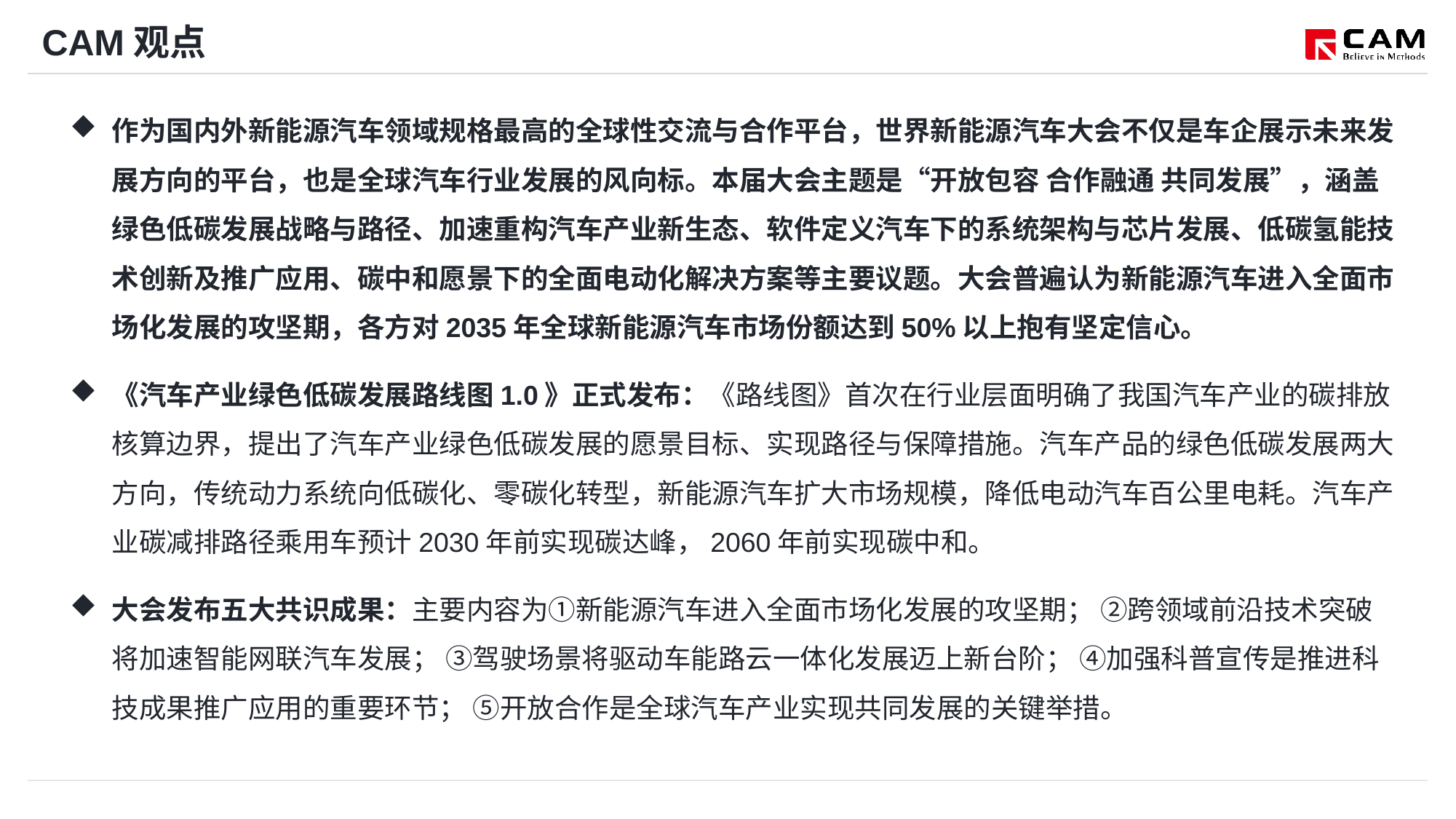

# CAM观点
作为国内外新能源汽车领域规格最高的全球性交流与合作平台，世界新能源汽车大会不仅是车企展示未来发展方向的平台，也是全球汽车行业发展的风向标。本届大会主题是“开放包容 合作融通 共同发展”，涵盖绿色低碳发展战略与路径、加速重构汽车产业新生态、软件定义汽车下的系统架构与芯片发展、低碳氢能技术创新及推广应用、碳中和愿景下的全面电动化解决方案等主要议题。大会普遍认为新能源汽车进入全面市场化发展的攻坚期，各方对2035年全球新能源汽车市场份额达到50%以上抱有坚定信心。
《汽车产业绿色低碳发展路线图1.0》正式发布：《路线图》首次在行业层面明确了我国汽车产业的碳排放核算边界，提出了汽车产业绿色低碳发展的愿景目标、实现路径与保障措施。汽车产品的绿色低碳发展两大方向，传统动力系统向低碳化、零碳化转型，新能源汽车扩大市场规模，降低电动汽车百公里电耗。汽车产业碳减排路径乘用车预计2030年前实现碳达峰，2060年前实现碳中和。
大会发布五大共识成果：主要内容为①新能源汽车进入全面市场化发展的攻坚期； ②跨领域前沿技术突破将加速智能网联汽车发展； ③驾驶场景将驱动车能路云一体化发展迈上新台阶； ④加强科普宣传是推进科技成果推广应用的重要环节； ⑤开放合作是全球汽车产业实现共同发展的关键举措。